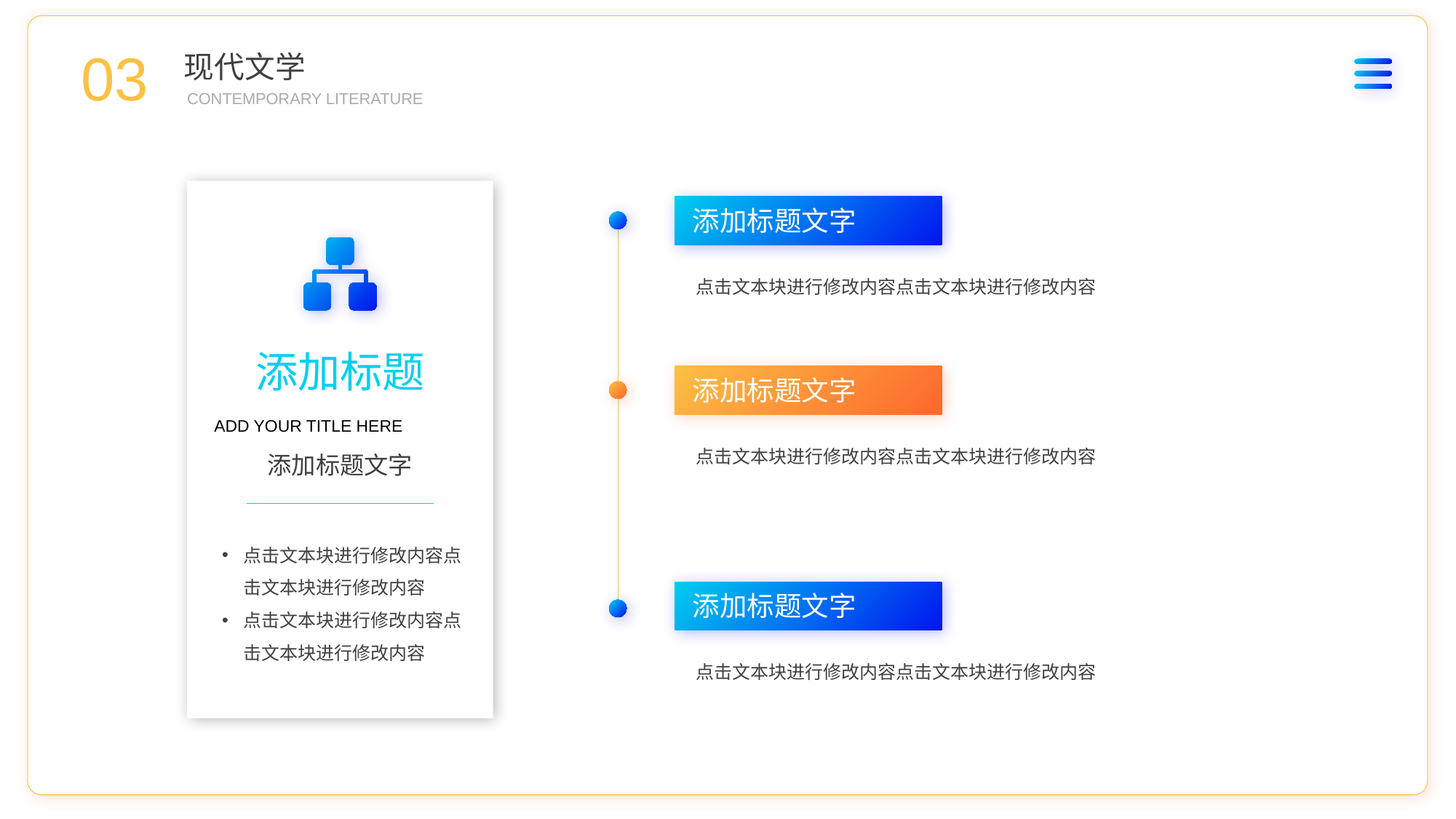

03
现代文学

CONTEMPORARY LITERATURE

添加标题文字

点击文本块进行修改内容点击文本块进行修改内容
添加标题

添加标题文字

ADD YOUR TITLE HERE
点击文本块进行修改内容点击文本块进行修改内容
添加标题文字
点击文本块进行修改内容点击文本块进行修改内容
点击文本块进行修改内容点击文本块进行修改内容

添加标题文字

点击文本块进行修改内容点击文本块进行修改内容